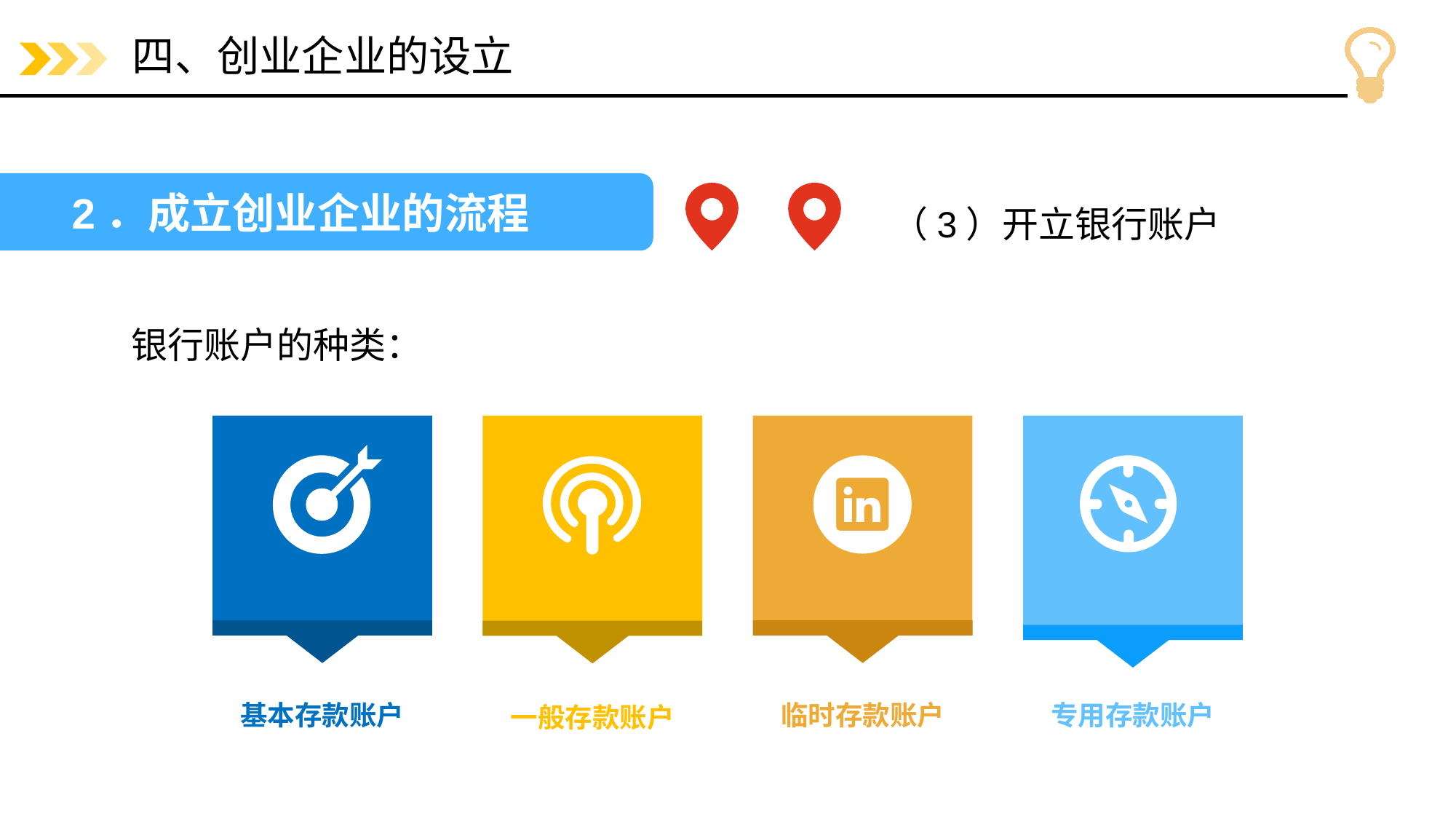

24
# 四、创业企业的设立
2．成立创业企业的流程
（3）开立银行账户

银行账户的种类：

基本存款账户

一般存款账户

临时存款账户

专用存款账户